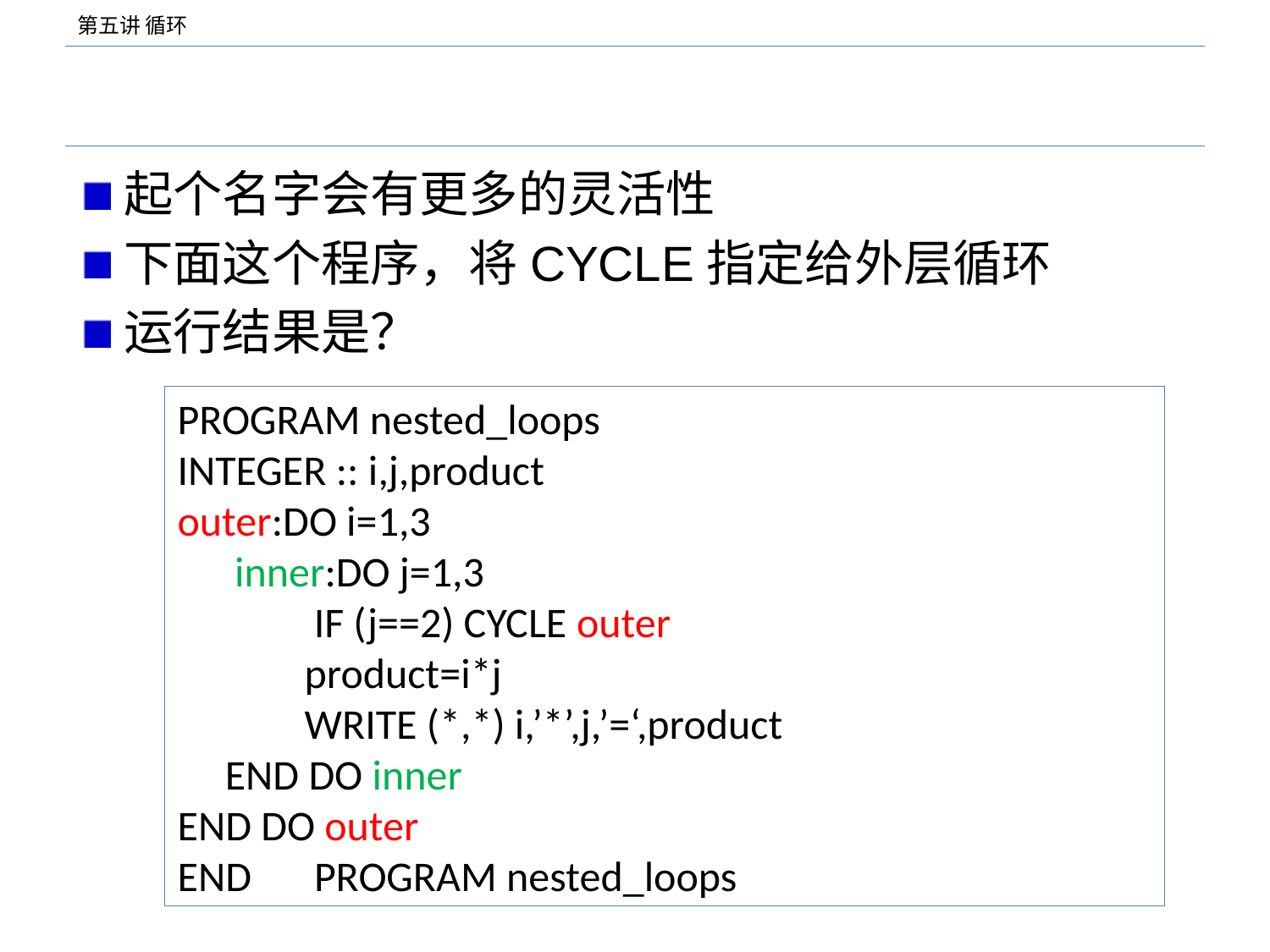

#
起个名字会有更多的灵活性
下面这个程序，将CYCLE指定给外层循环
运行结果是？
PROGRAM nested_loops
INTEGER :: i,j,product
outer:DO i=1,3
      inner:DO j=1,3
	 IF (j==2) CYCLE outer
	product=i*j
	WRITE (*,*) i,’*’,j,’=‘,product
     END DO inner
END DO outer
END　PROGRAM nested_loops